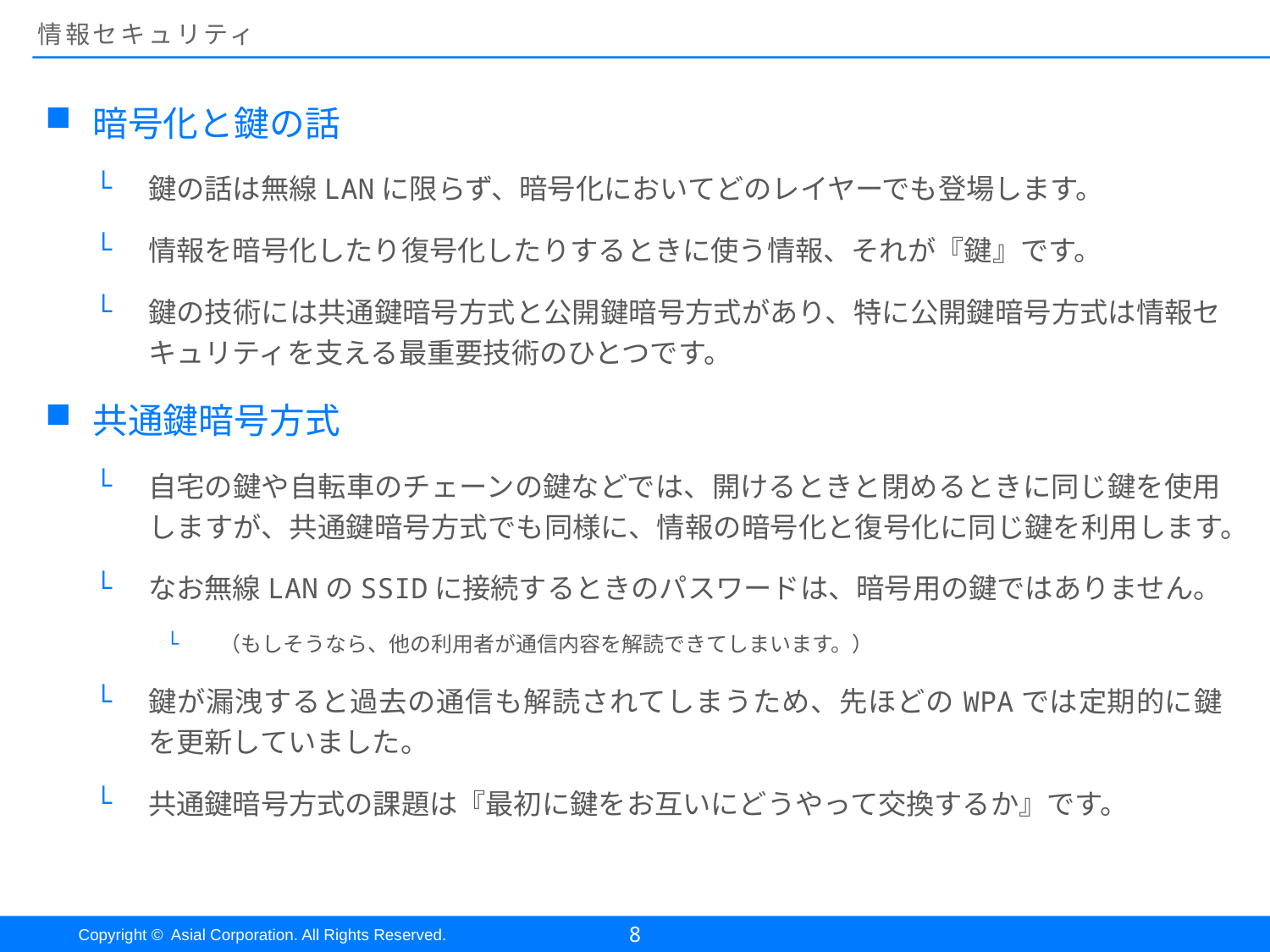

# 情報セキュリティ

暗号化と鍵の話
鍵の話は無線LANに限らず、暗号化においてどのレイヤーでも登場します。
情報を暗号化したり復号化したりするときに使う情報、それが『鍵』です。
鍵の技術には共通鍵暗号方式と公開鍵暗号方式があり、特に公開鍵暗号方式は情報セキュリティを支える最重要技術のひとつです。
共通鍵暗号方式
自宅の鍵や自転車のチェーンの鍵などでは、開けるときと閉めるときに同じ鍵を使用しますが、共通鍵暗号方式でも同様に、情報の暗号化と復号化に同じ鍵を利用します。
なお無線LANのSSIDに接続するときのパスワードは、暗号用の鍵ではありません。
（もしそうなら、他の利用者が通信内容を解読できてしまいます。）
鍵が漏洩すると過去の通信も解読されてしまうため、先ほどのWPAでは定期的に鍵を更新していました。
共通鍵暗号方式の課題は『最初に鍵をお互いにどうやって交換するか』です。

8